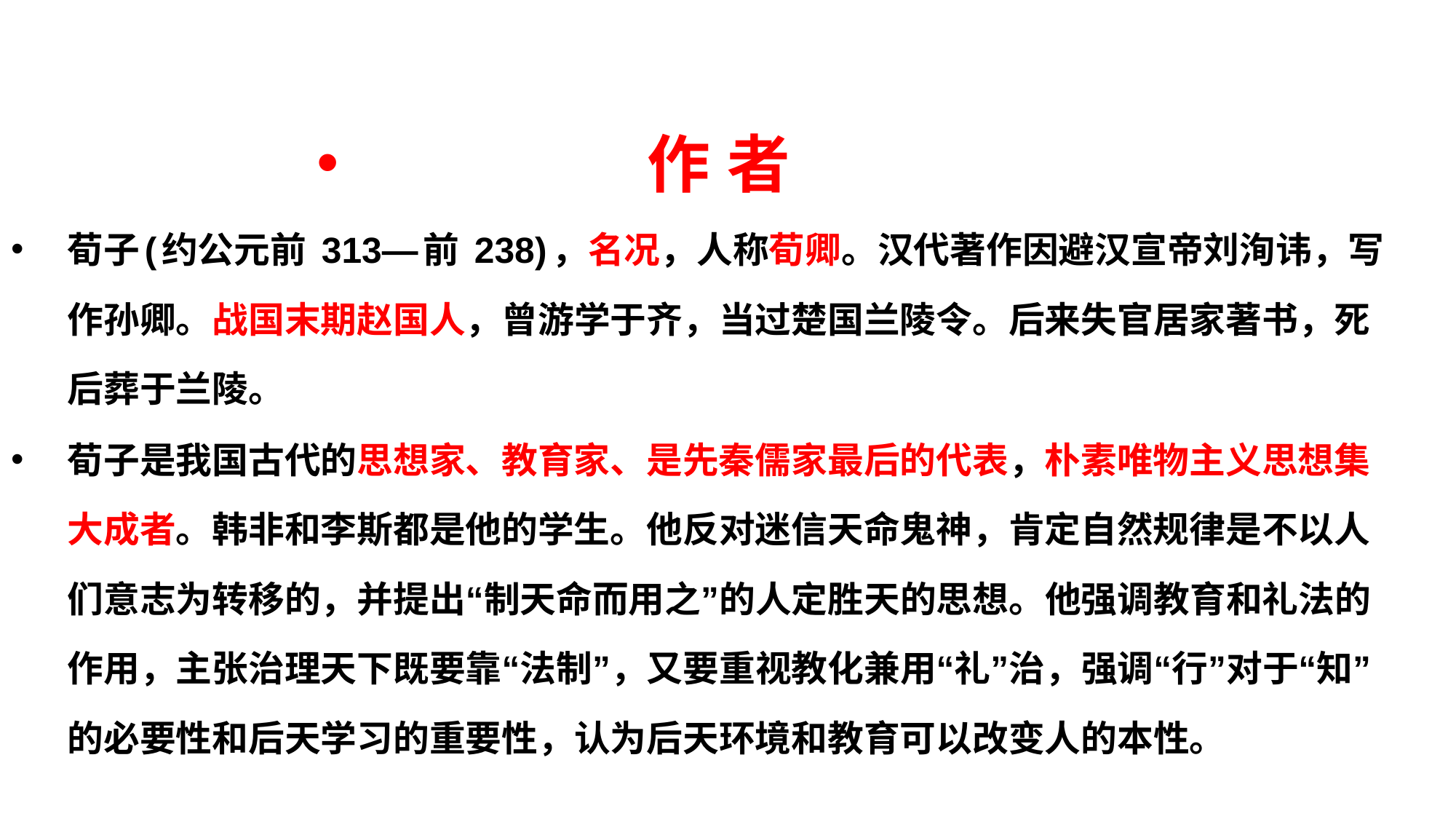

作 者
荀子(约公元前 313—前 238)，名况，人称荀卿。汉代著作因避汉宣帝刘洵讳，写作孙卿。战国末期赵国人，曾游学于齐，当过楚国兰陵令。后来失官居家著书，死后葬于兰陵。
荀子是我国古代的思想家、教育家、是先秦儒家最后的代表，朴素唯物主义思想集大成者。韩非和李斯都是他的学生。他反对迷信天命鬼神，肯定自然规律是不以人们意志为转移的，并提出“制天命而用之”的人定胜天的思想。他强调教育和礼法的作用，主张治理天下既要靠“法制”，又要重视教化兼用“礼”治，强调“行”对于“知”的必要性和后天学习的重要性，认为后天环境和教育可以改变人的本性。